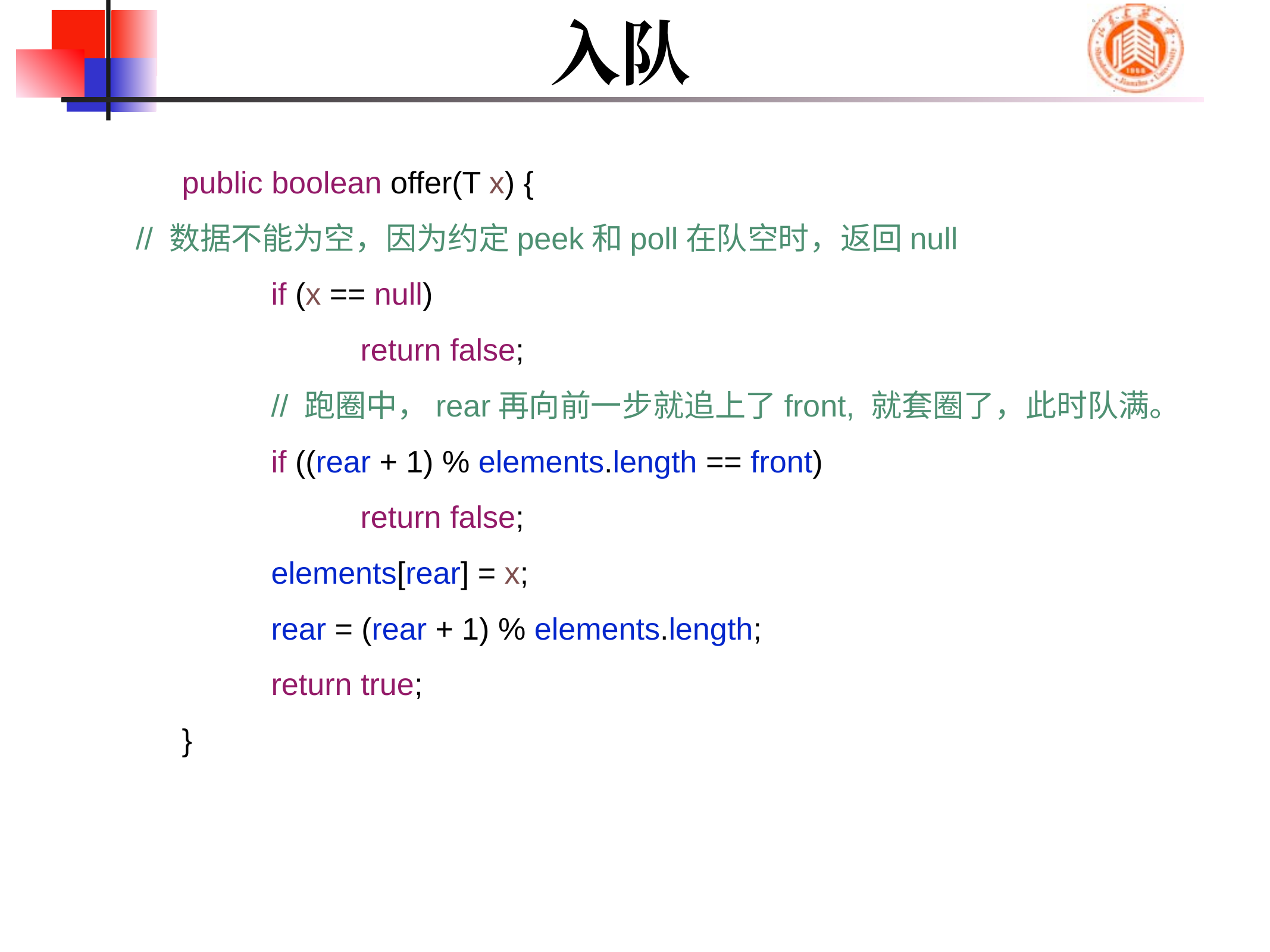

# 入队
	public boolean offer(T x) {
     // 数据不能为空，因为约定peek和poll在队空时，返回null
		if (x == null)
			return false;
		// 跑圈中，rear再向前一步就追上了front, 就套圈了，此时队满。
		if ((rear + 1) % elements.length == front)
			return false;
		elements[rear] = x;
		rear = (rear + 1) % elements.length;
		return true;
	}